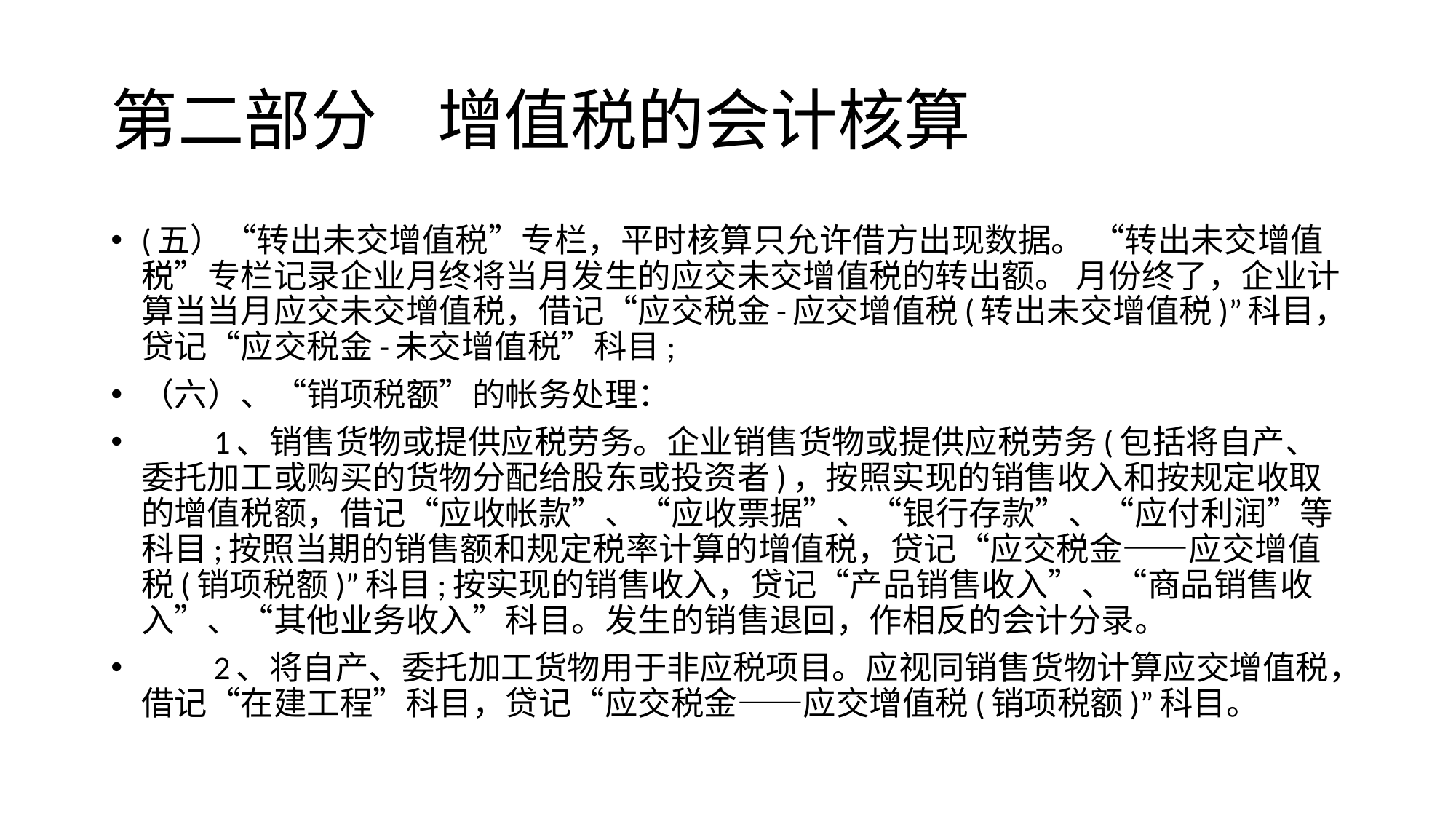

# 第二部分    增值税的会计核算
(五）“转出未交增值税”专栏，平时核算只允许借方出现数据。 “转出未交增值税”专栏记录企业月终将当月发生的应交未交增值税的转出额。 月份终了，企业计算当当月应交未交增值税，借记“应交税金-应交增值税(转出未交增值税)”科目，贷记“应交税金-未交增值税”科目;
（六）、“销项税额”的帐务处理：
　　1、销售货物或提供应税劳务。企业销售货物或提供应税劳务(包括将自产、委托加工或购买的货物分配给股东或投资者)，按照实现的销售收入和按规定收取的增值税额，借记“应收帐款”、“应收票据”、“银行存款”、“应付利润”等科目;按照当期的销售额和规定税率计算的增值税，贷记“应交税金――应交增值税(销项税额)”科目;按实现的销售收入，贷记“产品销售收入”、“商品销售收入”、“其他业务收入”科目。发生的销售退回，作相反的会计分录。
　　2、将自产、委托加工货物用于非应税项目。应视同销售货物计算应交增值税，借记“在建工程”科目，贷记“应交税金――应交增值税(销项税额)”科目。